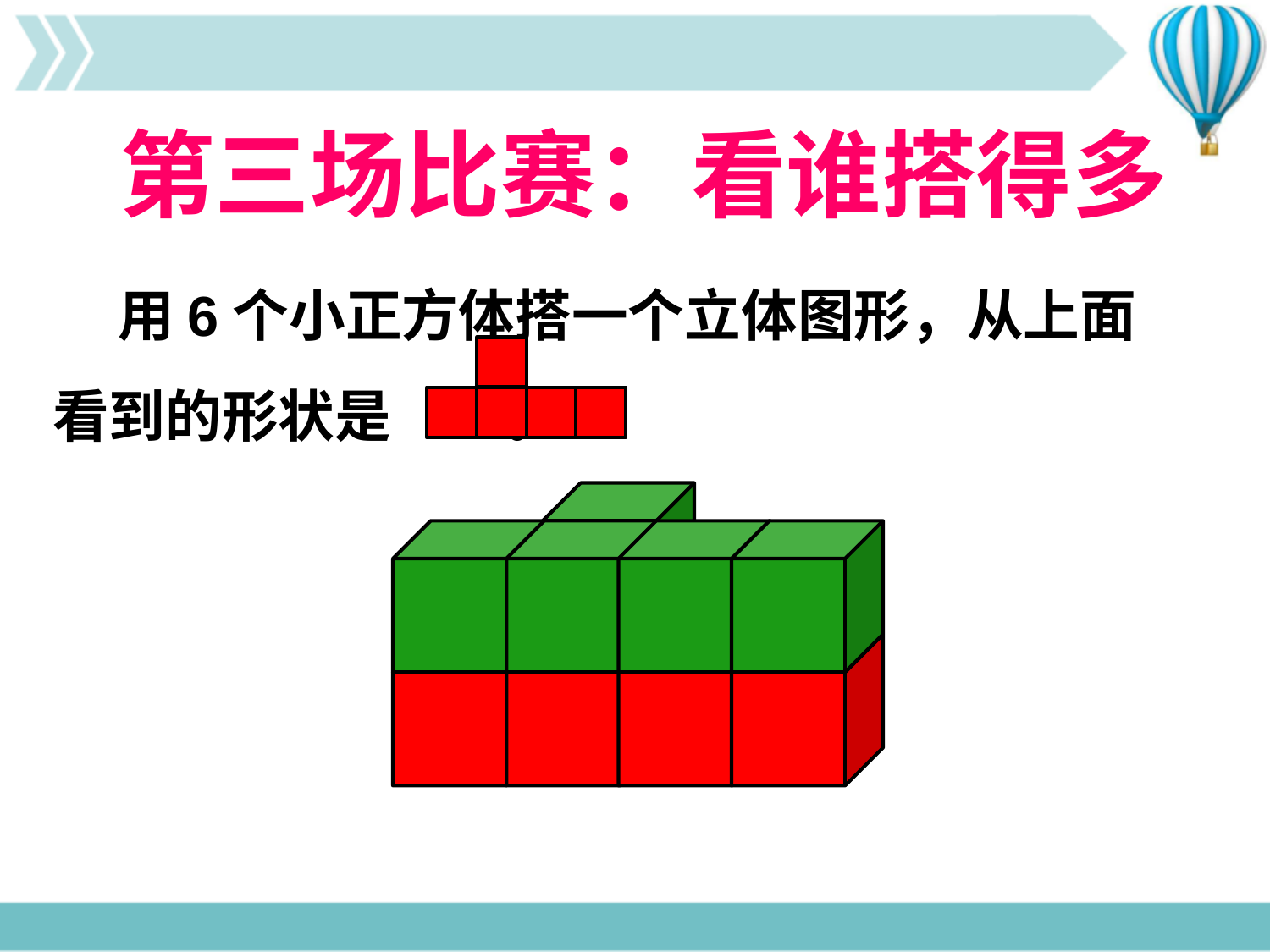

第三场比赛：看谁搭得多
    用6个小正方体搭一个立体图形，从上面看到的形状是         。